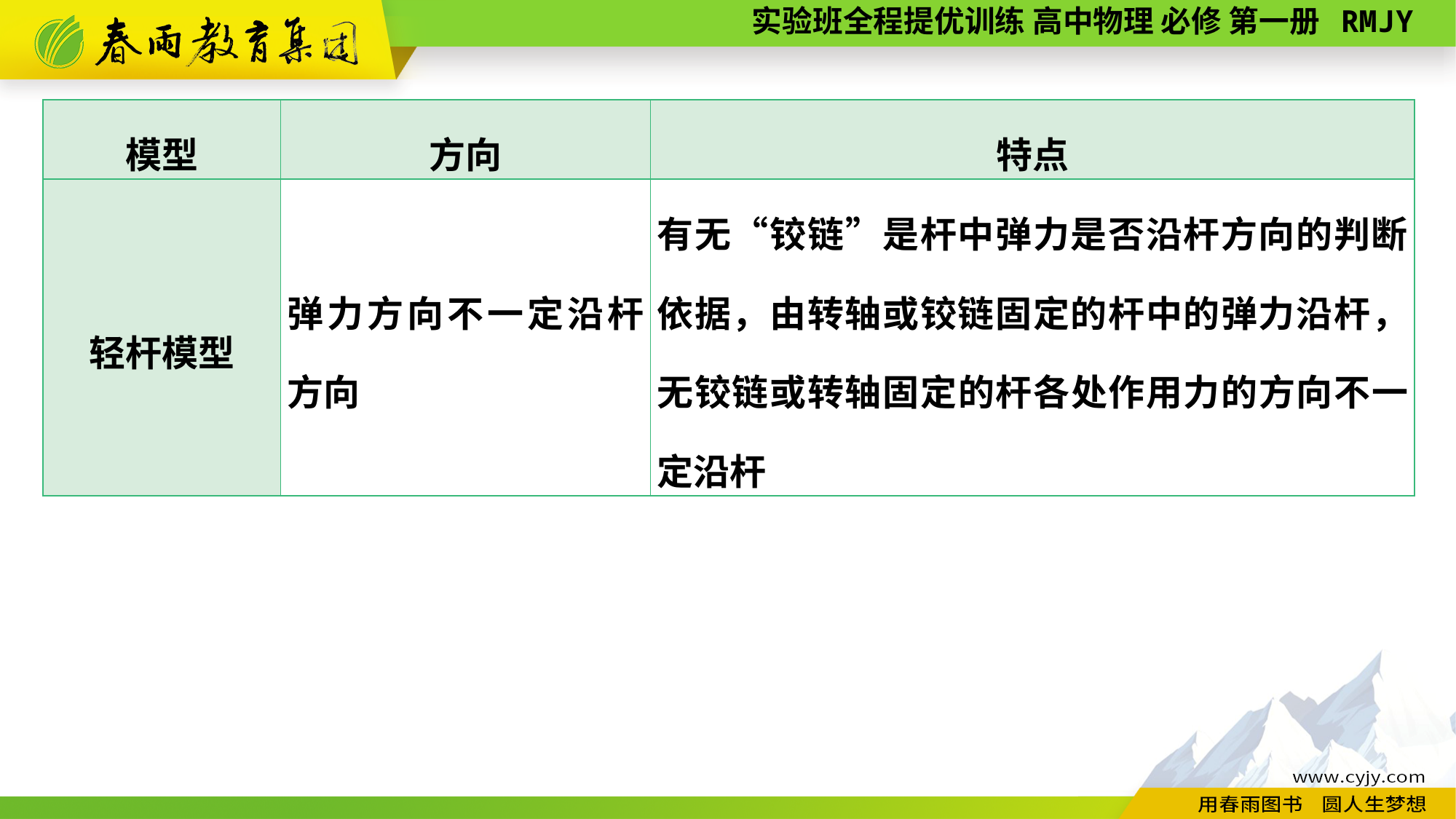

| 模型 | 方向 | 特点 |
| --- | --- | --- |
| 轻杆模型 | 弹力方向不一定沿杆方向 | 有无“铰链”是杆中弹力是否沿杆方向的判断依据，由转轴或铰链固定的杆中的弹力沿杆，无铰链或转轴固定的杆各处作用力的方向不一定沿杆 |